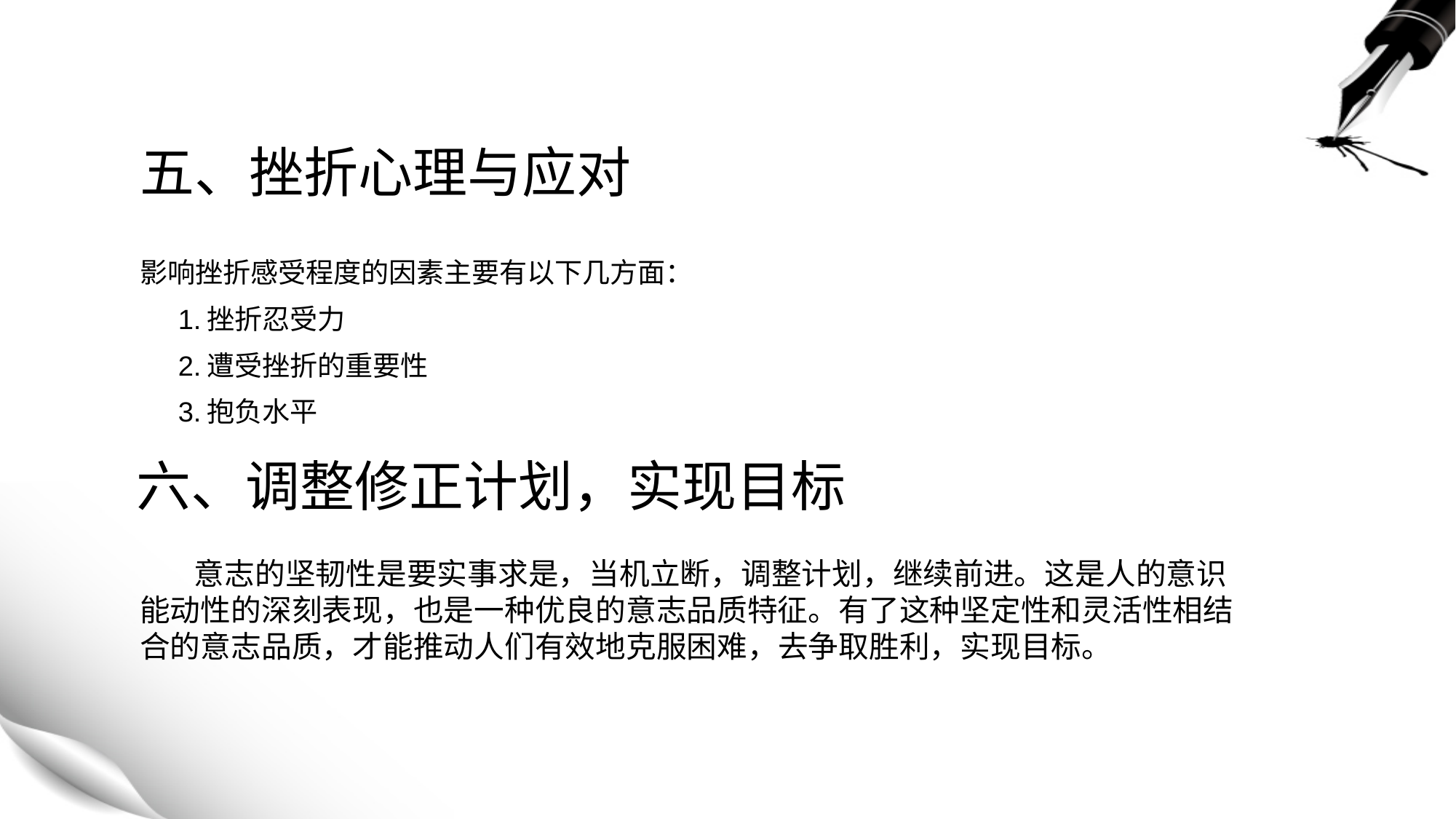

# 五、挫折心理与应对
影响挫折感受程度的因素主要有以下几方面：
     1.挫折忍受力
     2.遭受挫折的重要性
     3.抱负水平

六、调整修正计划，实现目标
       意志的坚韧性是要实事求是，当机立断，调整计划，继续前进。这是人的意识能动性的深刻表现，也是一种优良的意志品质特征。有了这种坚定性和灵活性相结合的意志品质，才能推动人们有效地克服困难，去争取胜利，实现目标。